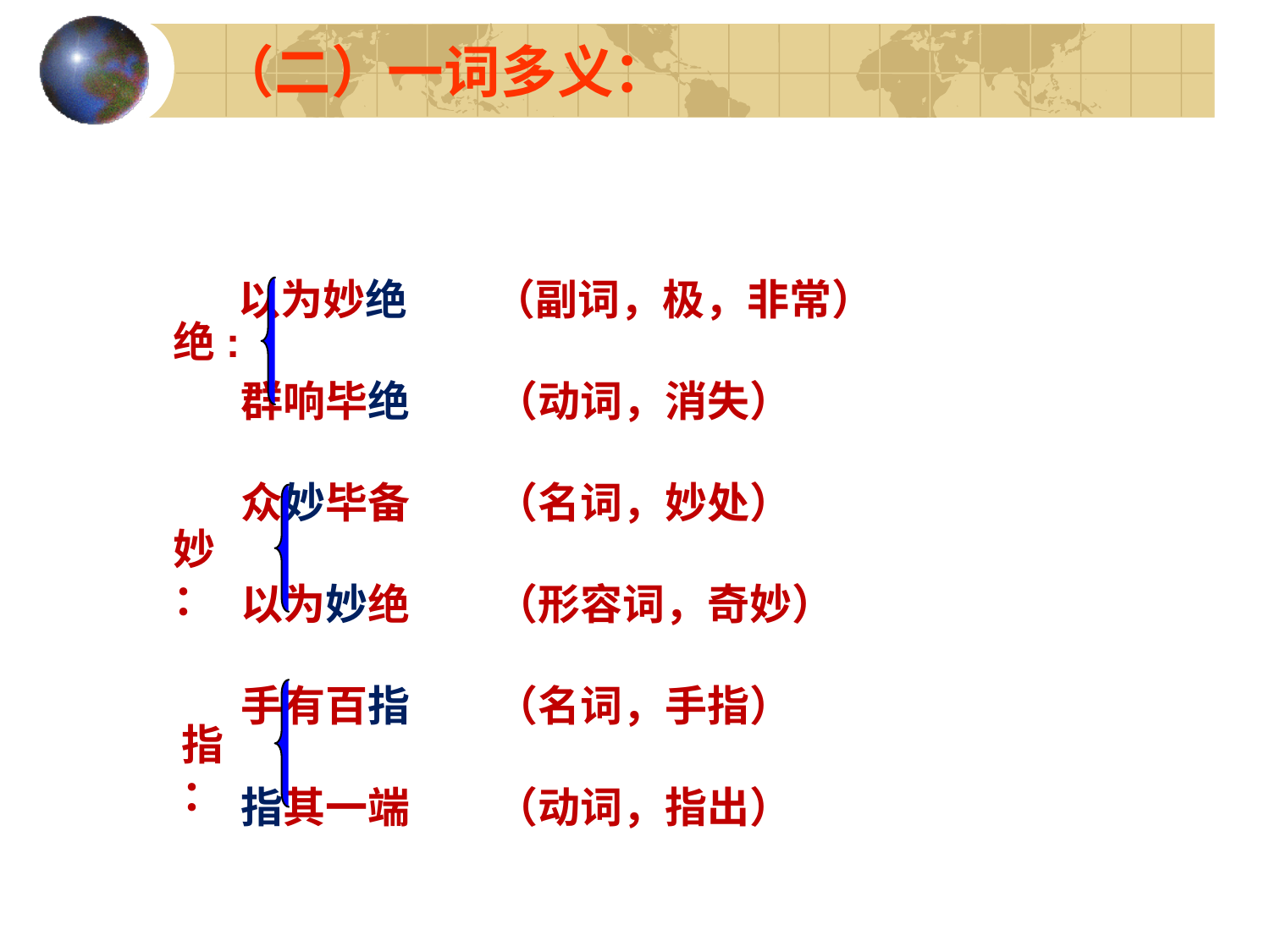

（二）一词多义：

       以为妙绝         （副词，极，非常）
      群响毕绝         （动词，消失）
      众妙毕备         （名词，妙处）
      以为妙绝         （形容词，奇妙）
      手有百指         （名词，手指）
      指其一端         （动词，指出）

绝:

妙：

指：